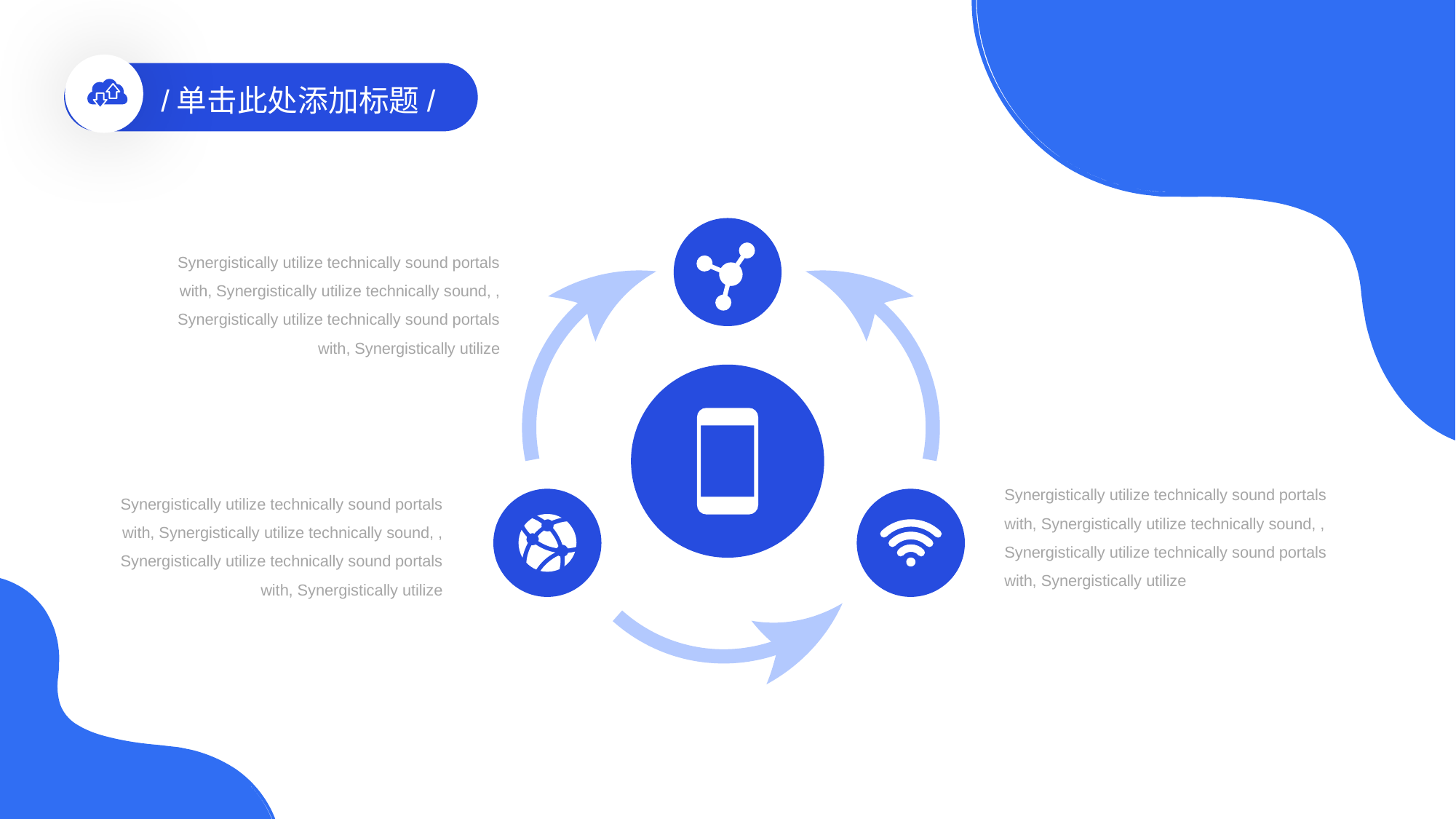

/单击此处添加标题/

Synergistically utilize technically sound portals with, Synergistically utilize technically sound, , Synergistically utilize technically sound portals with, Synergistically utilize

Synergistically utilize technically sound portals with, Synergistically utilize technically sound, , Synergistically utilize technically sound portals with, Synergistically utilize
Synergistically utilize technically sound portals with, Synergistically utilize technically sound, , Synergistically utilize technically sound portals with, Synergistically utilize